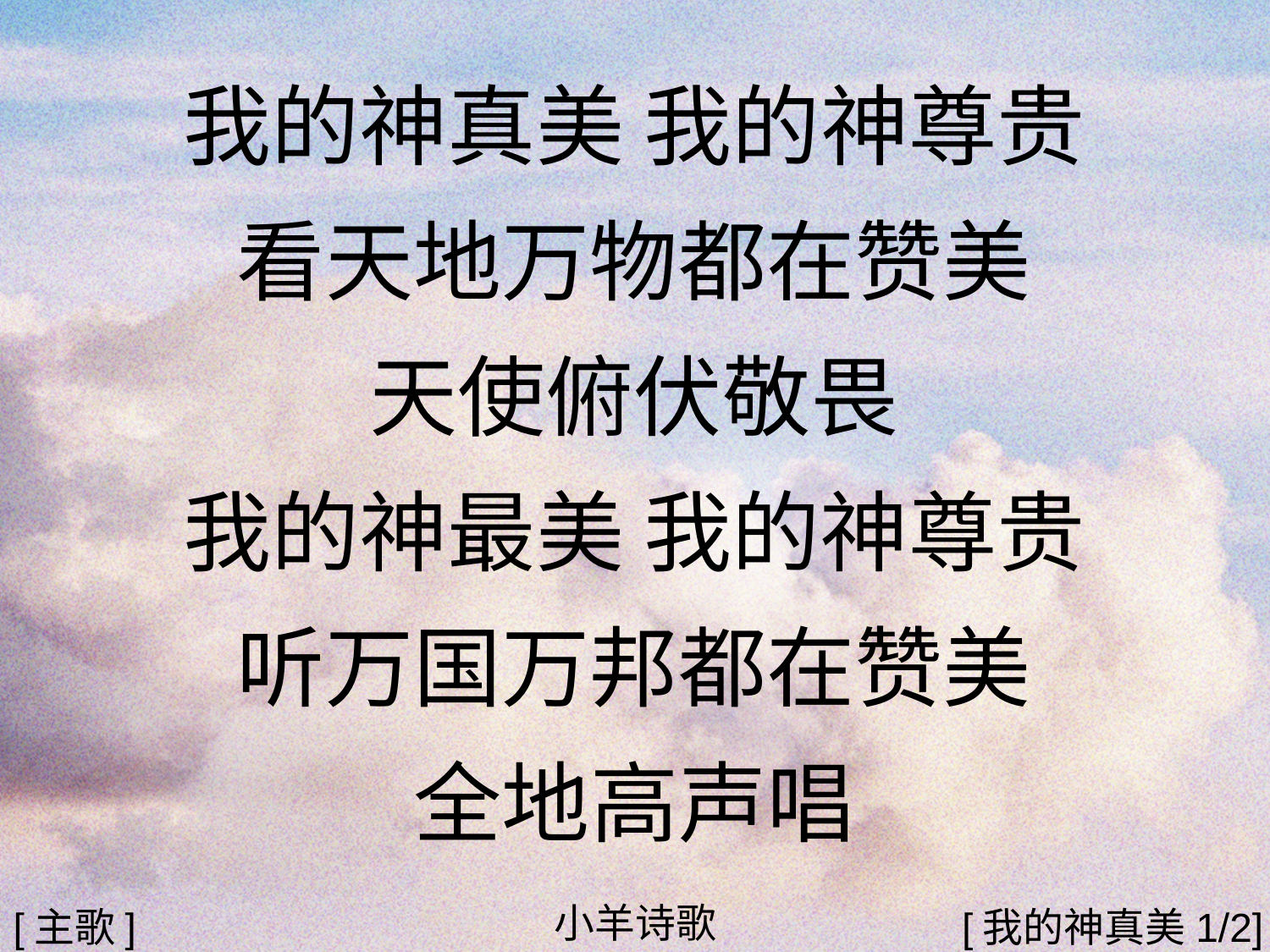

我的神真美 我的神尊贵

看天地万物都在赞美

天使俯伏敬畏

我的神最美 我的神尊贵

听万国万邦都在赞美

全地高声唱
#

小羊诗歌
[主歌]
[我的神真美1/2]